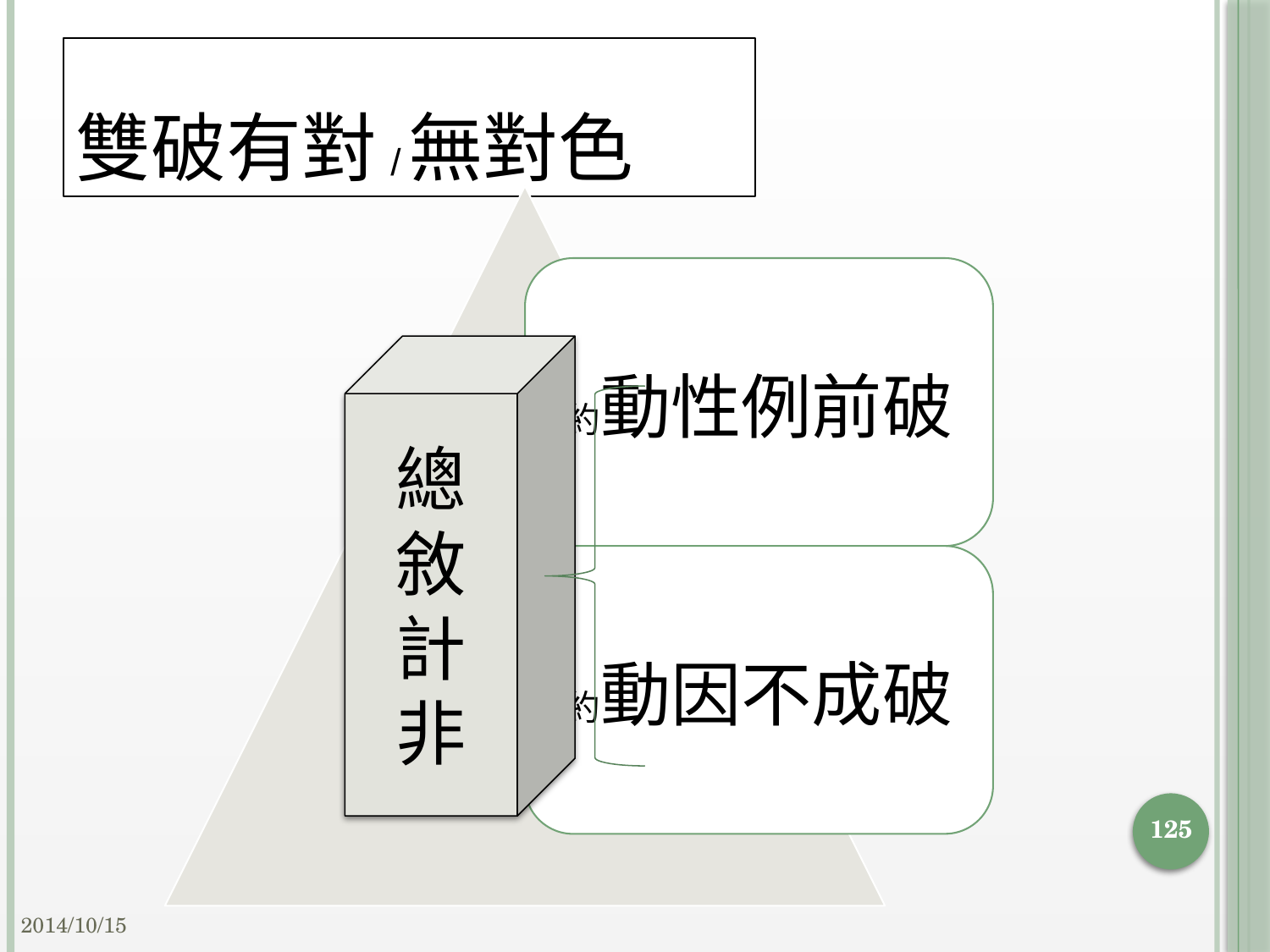

# 雙破有對/無對色
約動因不成破
總
敘
計
非

125
2014/10/15